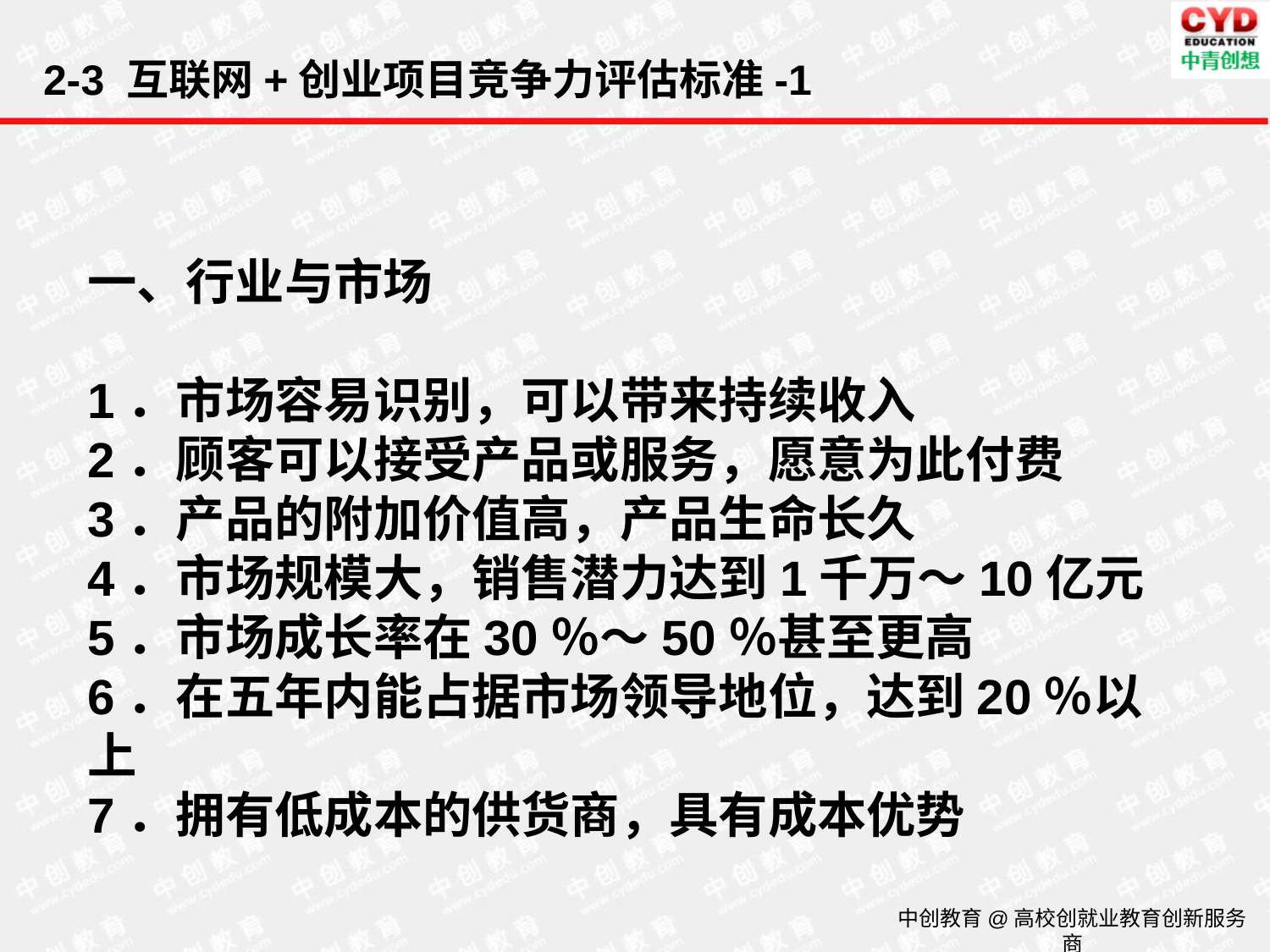

2-3 互联网+创业项目竞争力评估标准-1

一、行业与市场

1．市场容易识别，可以带来持续收入
2．顾客可以接受产品或服务，愿意为此付费
3．产品的附加价值高，产品生命长久
4．市场规模大，销售潜力达到1千万～10亿元
5．市场成长率在30％～50％甚至更高
6．在五年内能占据市场领导地位，达到20％以上
7．拥有低成本的供货商，具有成本优势